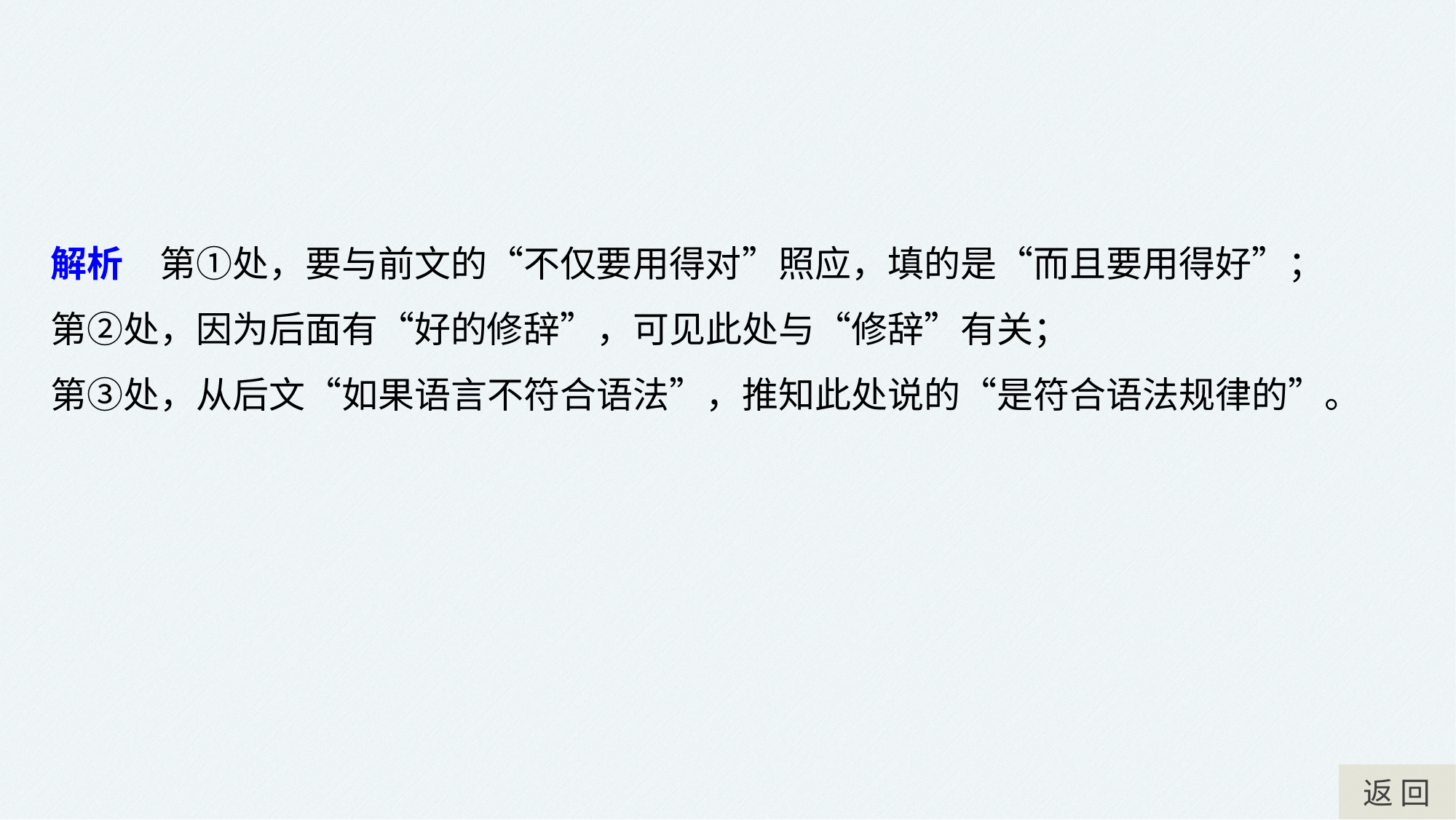

解析　第①处，要与前文的“不仅要用得对”照应，填的是“而且要用得好”；
第②处，因为后面有“好的修辞”，可见此处与“修辞”有关；
第③处，从后文“如果语言不符合语法”，推知此处说的“是符合语法规律的”。
返 回